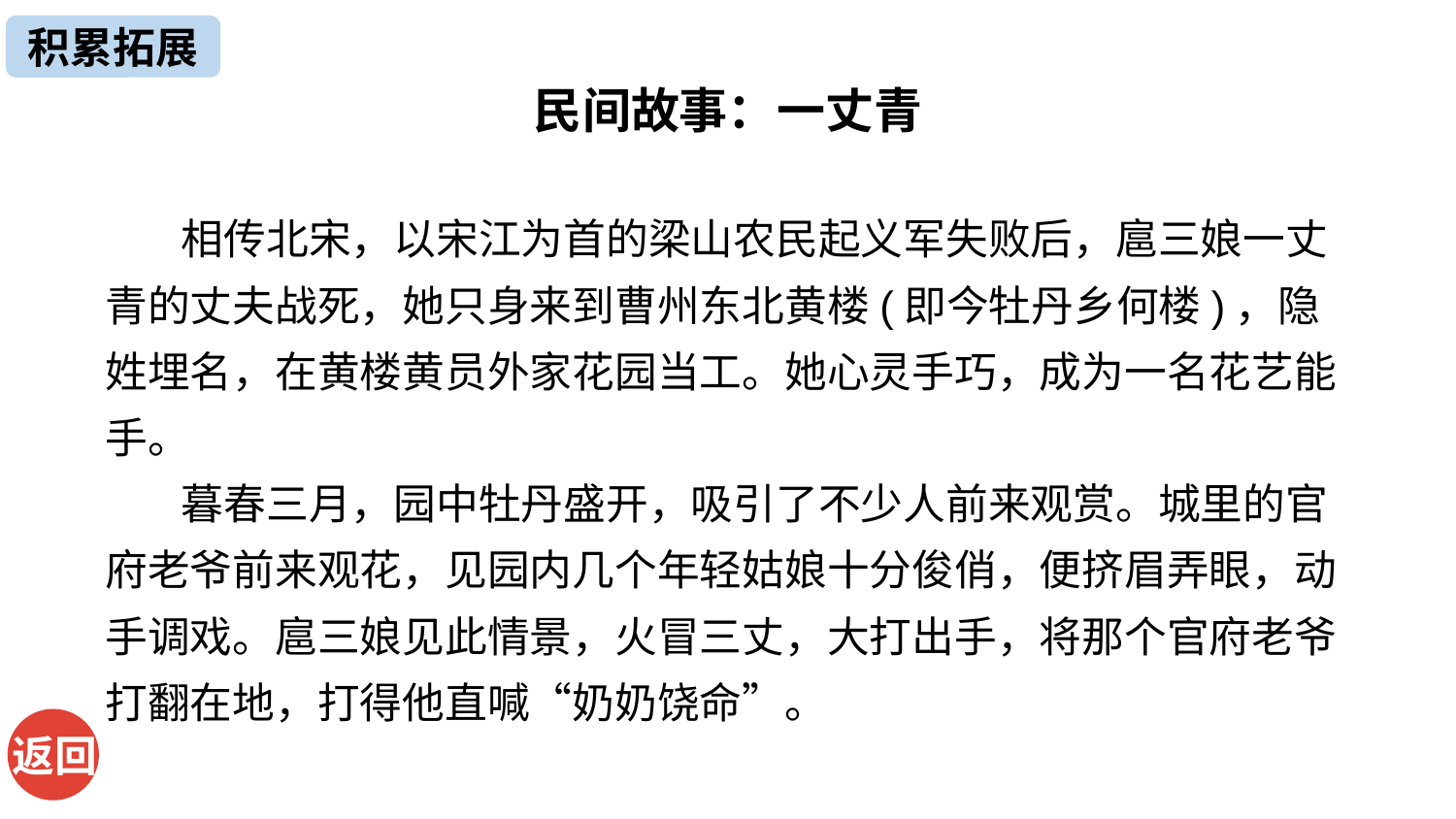

积累拓展
民间故事：一丈青
       相传北宋，以宋江为首的梁山农民起义军失败后，扈三娘一丈青的丈夫战死，她只身来到曹州东北黄楼(即今牡丹乡何楼)，隐姓埋名，在黄楼黄员外家花园当工。她心灵手巧，成为一名花艺能手。
       暮春三月，园中牡丹盛开，吸引了不少人前来观赏。城里的官府老爷前来观花，见园内几个年轻姑娘十分俊俏，便挤眉弄眼，动手调戏。扈三娘见此情景，火冒三丈，大打出手，将那个官府老爷打翻在地，打得他直喊“奶奶饶命”。

返回